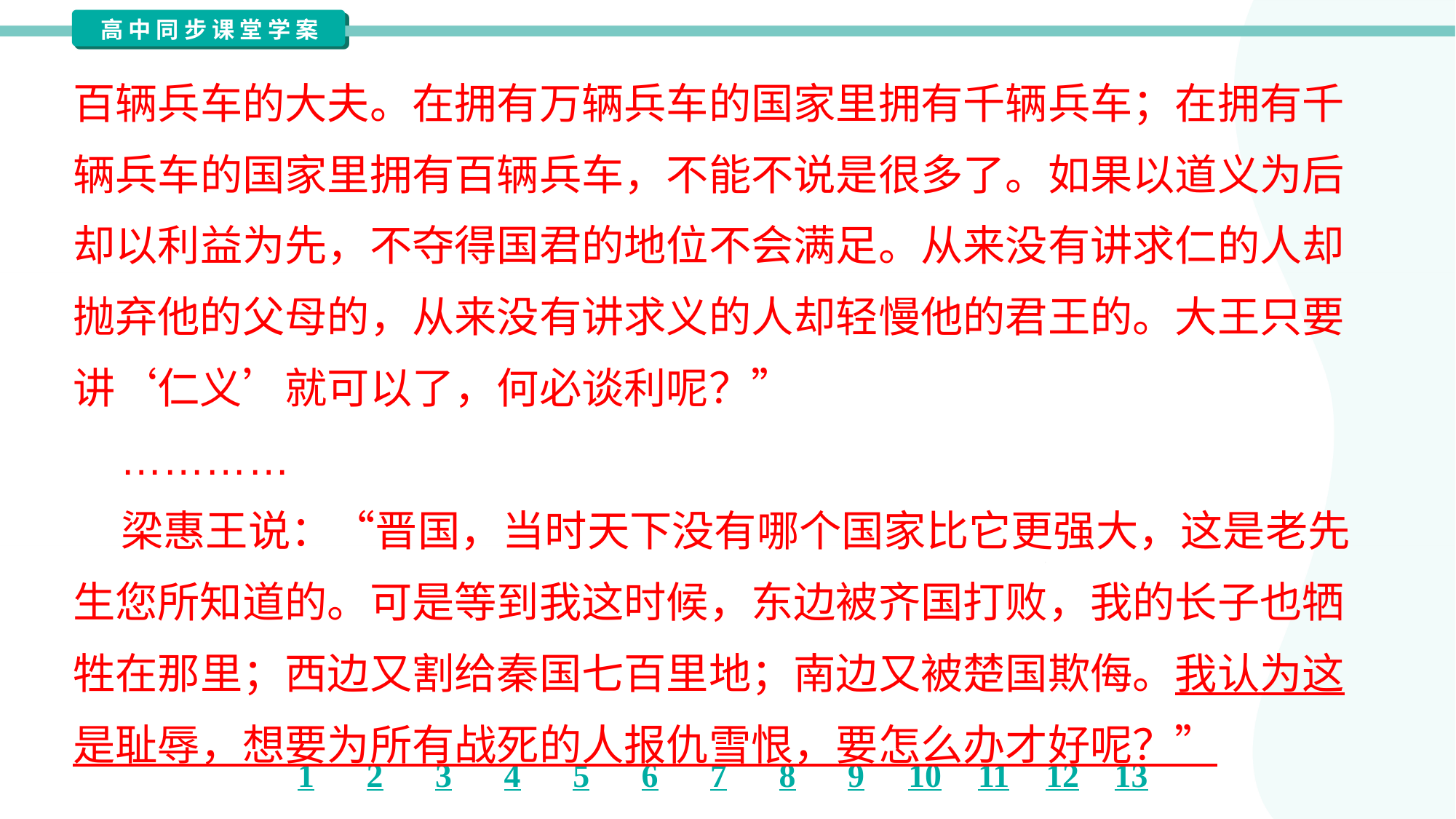

百辆兵车的大夫。在拥有万辆兵车的国家里拥有千辆兵车；在拥有千
辆兵车的国家里拥有百辆兵车，不能不说是很多了。如果以道义为后
却以利益为先，不夺得国君的地位不会满足。从来没有讲求仁的人却
抛弃他的父母的，从来没有讲求义的人却轻慢他的君王的。大王只要
讲‘仁义’就可以了，何必谈利呢？”
    …………
    梁惠王说：“晋国，当时天下没有哪个国家比它更强大，这是老先
生您所知道的。可是等到我这时候，东边被齐国打败，我的长子也牺
牲在那里；西边又割给秦国七百里地；南边又被楚国欺侮。我认为这
是耻辱，想要为所有战死的人报仇雪恨，要怎么办才好呢？”